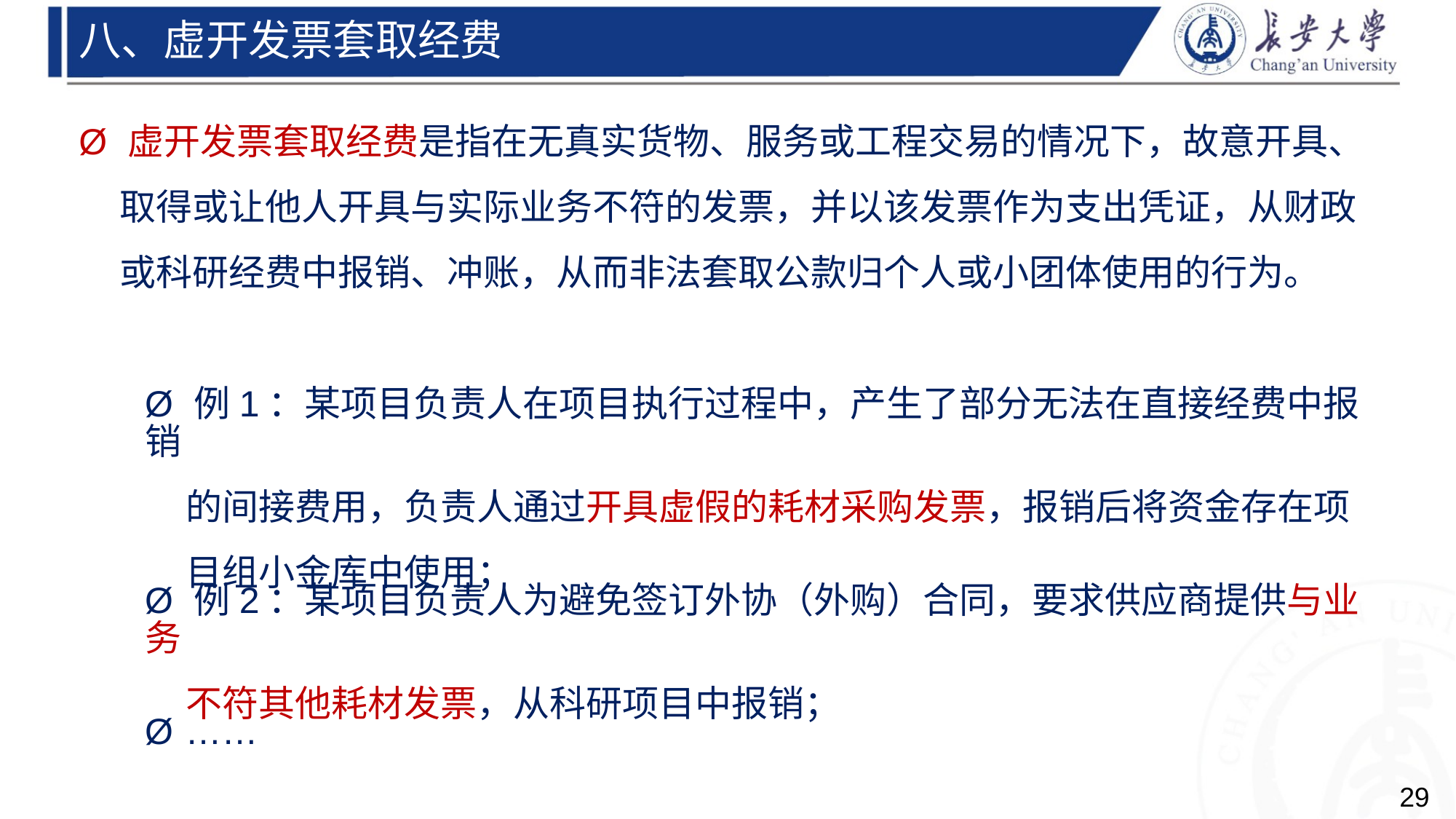

八、虚开发票套取经费
Ø 虚开发票套取经费是指在无真实货物、服务或工程交易的情况下，故意开具、
取得或让他人开具与实际业务不符的发票，并以该发票作为支出凭证，从财政
或科研经费中报销、冲账，从而非法套取公款归个人或小团体使用的行为。
Ø 例1：某项目负责人在项目执行过程中，产生了部分无法在直接经费中报销
的间接费用，负责人通过开具虚假的耗材采购发票，报销后将资金存在项
目组小金库中使用；
Ø 例2：某项目负责人为避免签订外协（外购）合同，要求供应商提供与业务
不符其他耗材发票，从科研项目中报销；
Ø ……
29